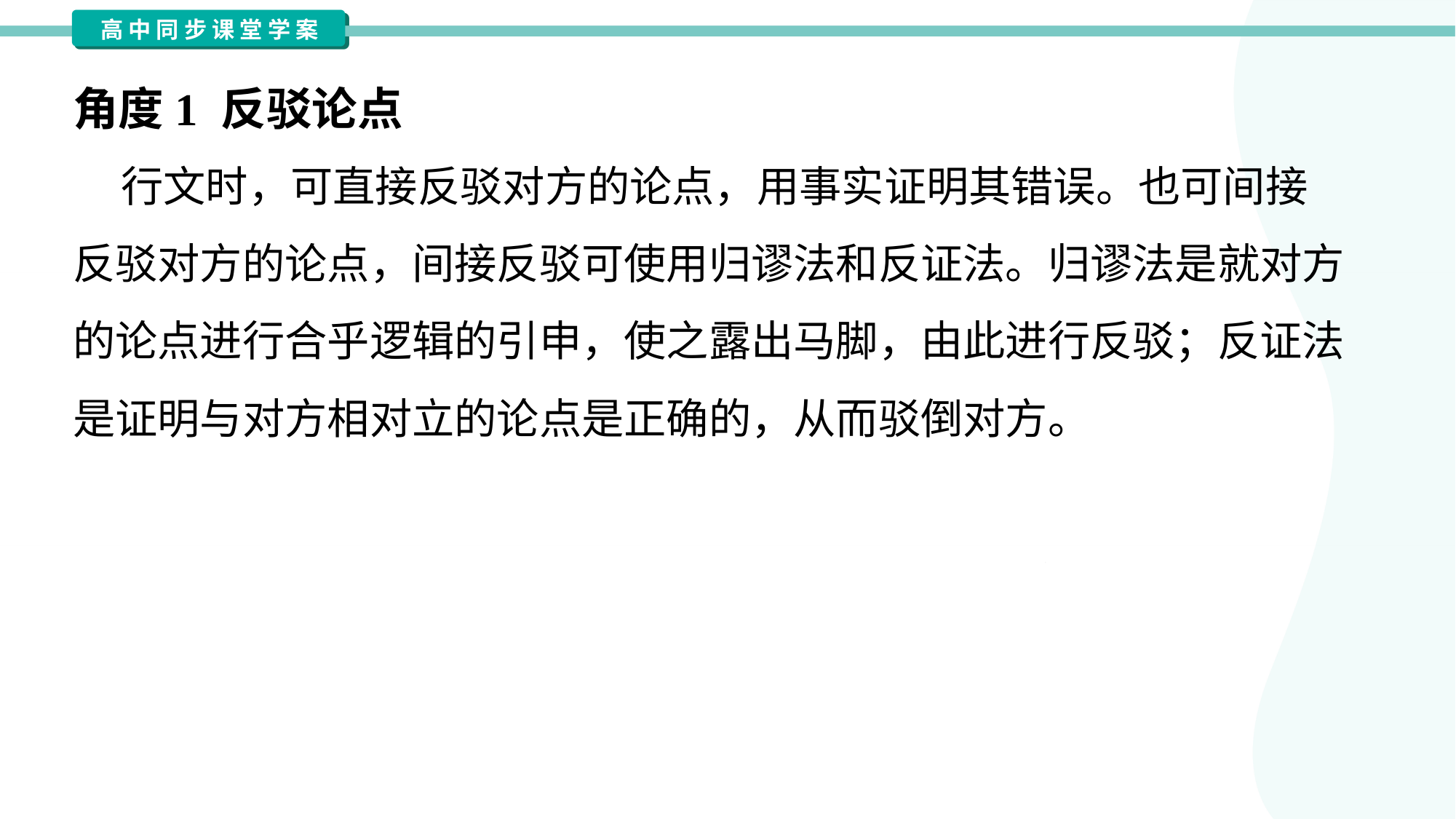

角度1 反驳论点
    行文时，可直接反驳对方的论点，用事实证明其错误。也可间接
反驳对方的论点，间接反驳可使用归谬法和反证法。归谬法是就对方
的论点进行合乎逻辑的引申，使之露出马脚，由此进行反驳；反证法
是证明与对方相对立的论点是正确的，从而驳倒对方。